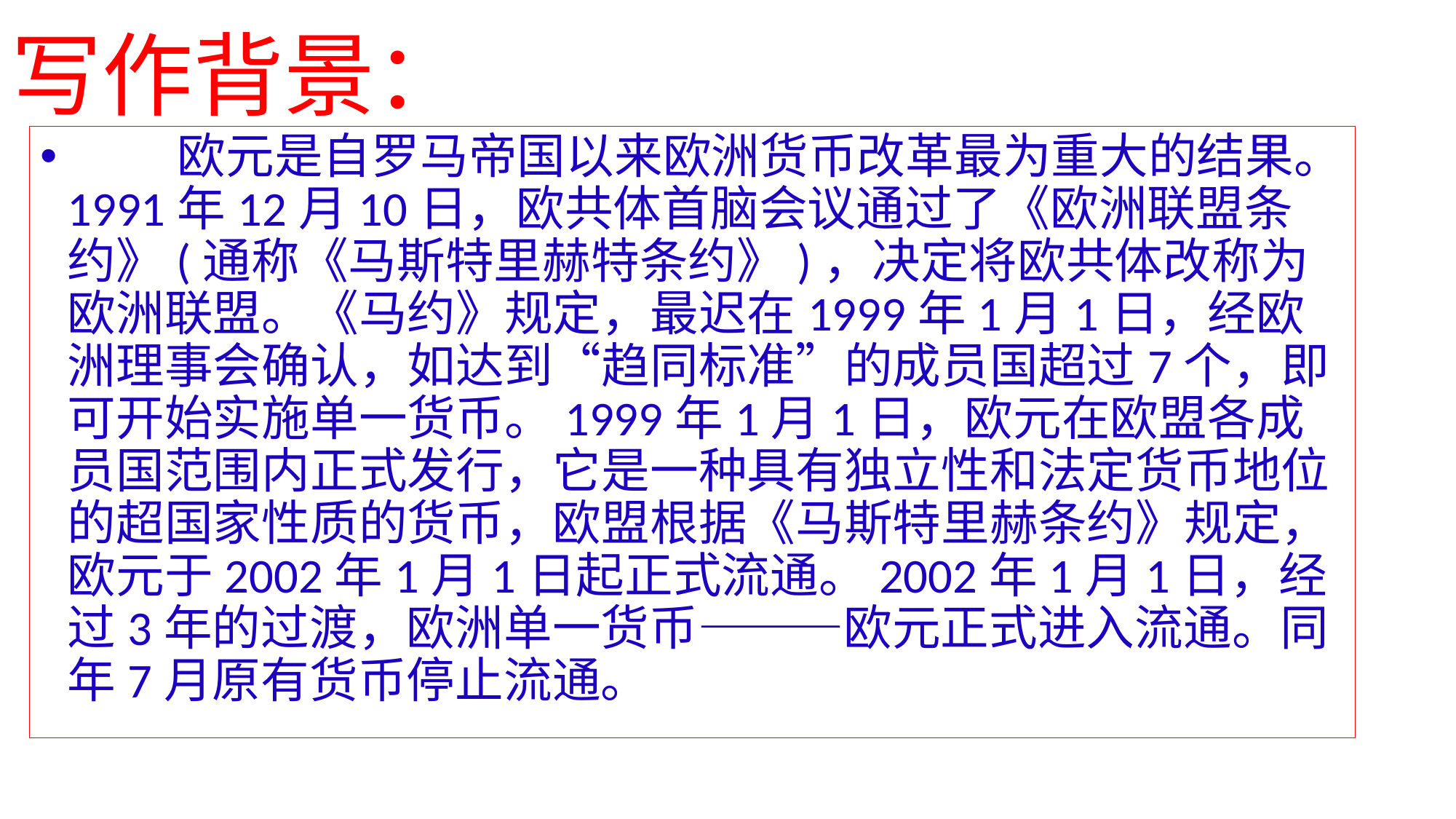

# 写作背景：
         欧元是自罗马帝国以来欧洲货币改革最为重大的结果。1991年12月10日，欧共体首脑会议通过了《欧洲联盟条约》(通称《马斯特里赫特条约》)，决定将欧共体改称为欧洲联盟。《马约》规定，最迟在1999年1月1日，经欧洲理事会确认，如达到“趋同标准”的成员国超过7个，即可开始实施单一货币。1999年1月1日，欧元在欧盟各成员国范围内正式发行，它是一种具有独立性和法定货币地位的超国家性质的货币，欧盟根据《马斯特里赫条约》规定，欧元于2002年1月1日起正式流通。2002年1月1日，经过3年的过渡，欧洲单一货币———欧元正式进入流通。同年7月原有货币停止流通。